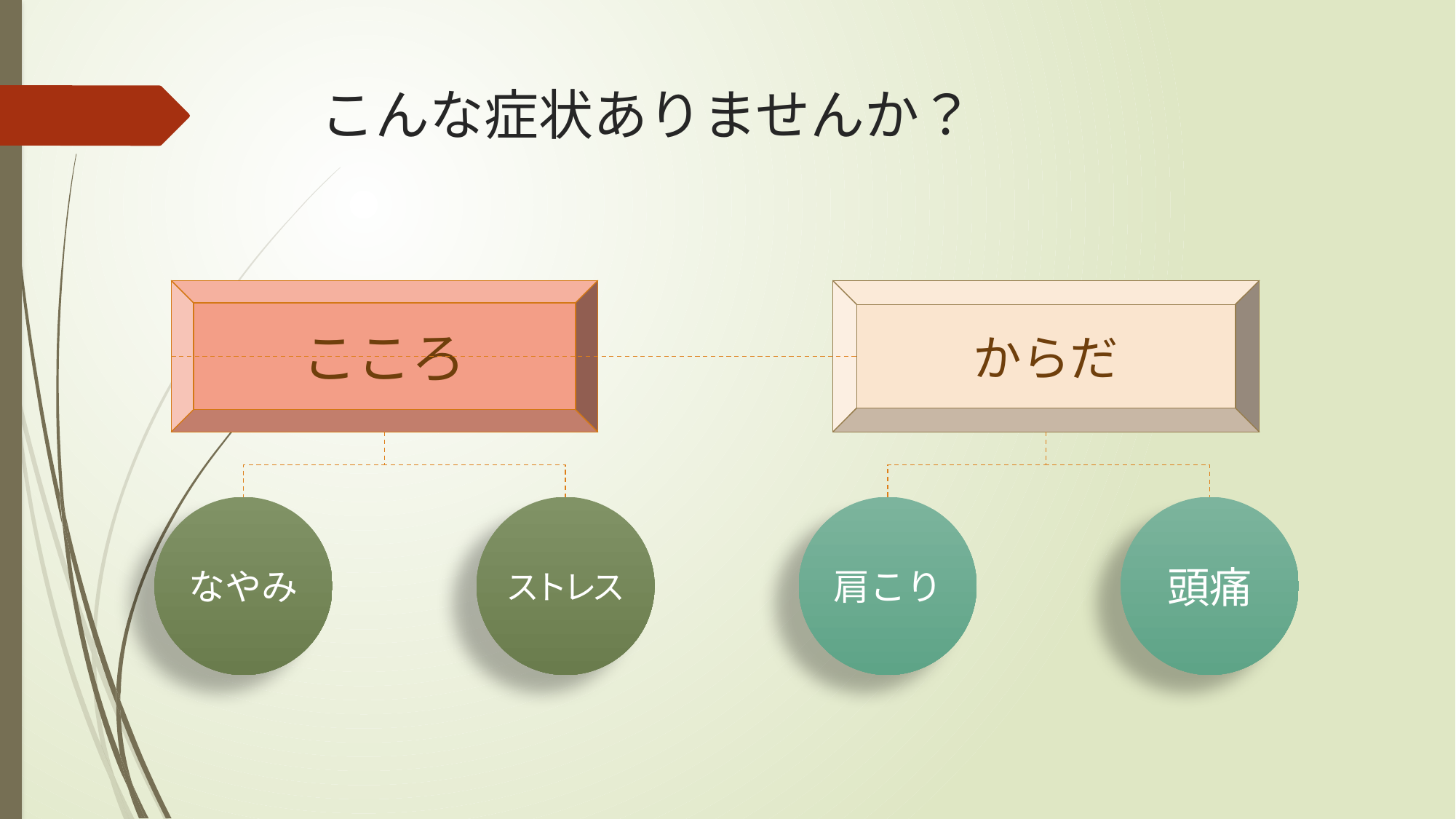

# こんな症状ありませんか？
こころ
からだ
なやみ
ストレス
肩こり
頭痛